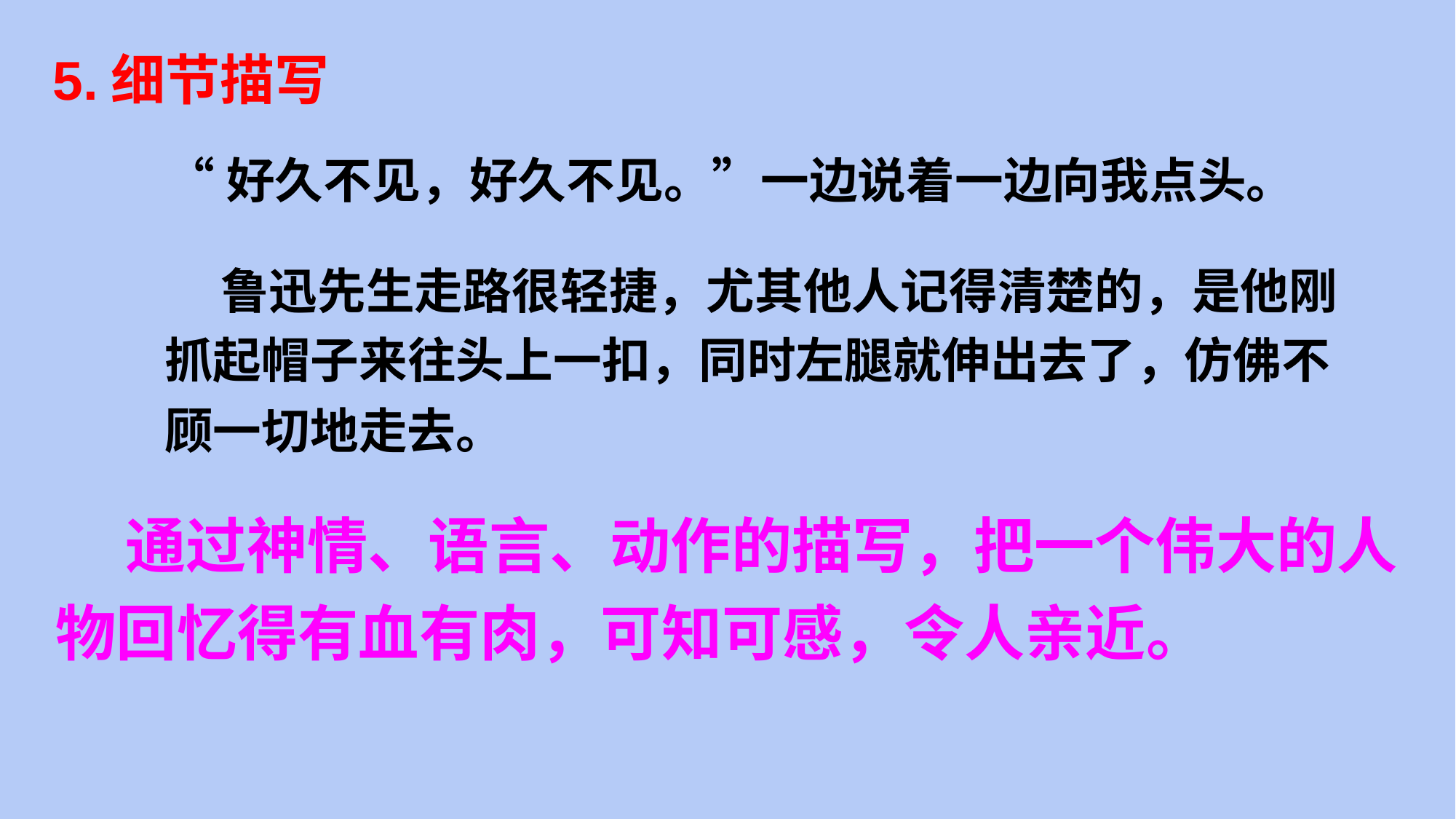

5.细节描写
    “好久不见，好久不见。”一边说着一边向我点头。
    鲁迅先生走路很轻捷，尤其他人记得清楚的，是他刚抓起帽子来往头上一扣，同时左腿就伸出去了，仿佛不顾一切地走去。
    通过神情、语言、动作的描写，把一个伟大的人物回忆得有血有肉，可知可感，令人亲近。